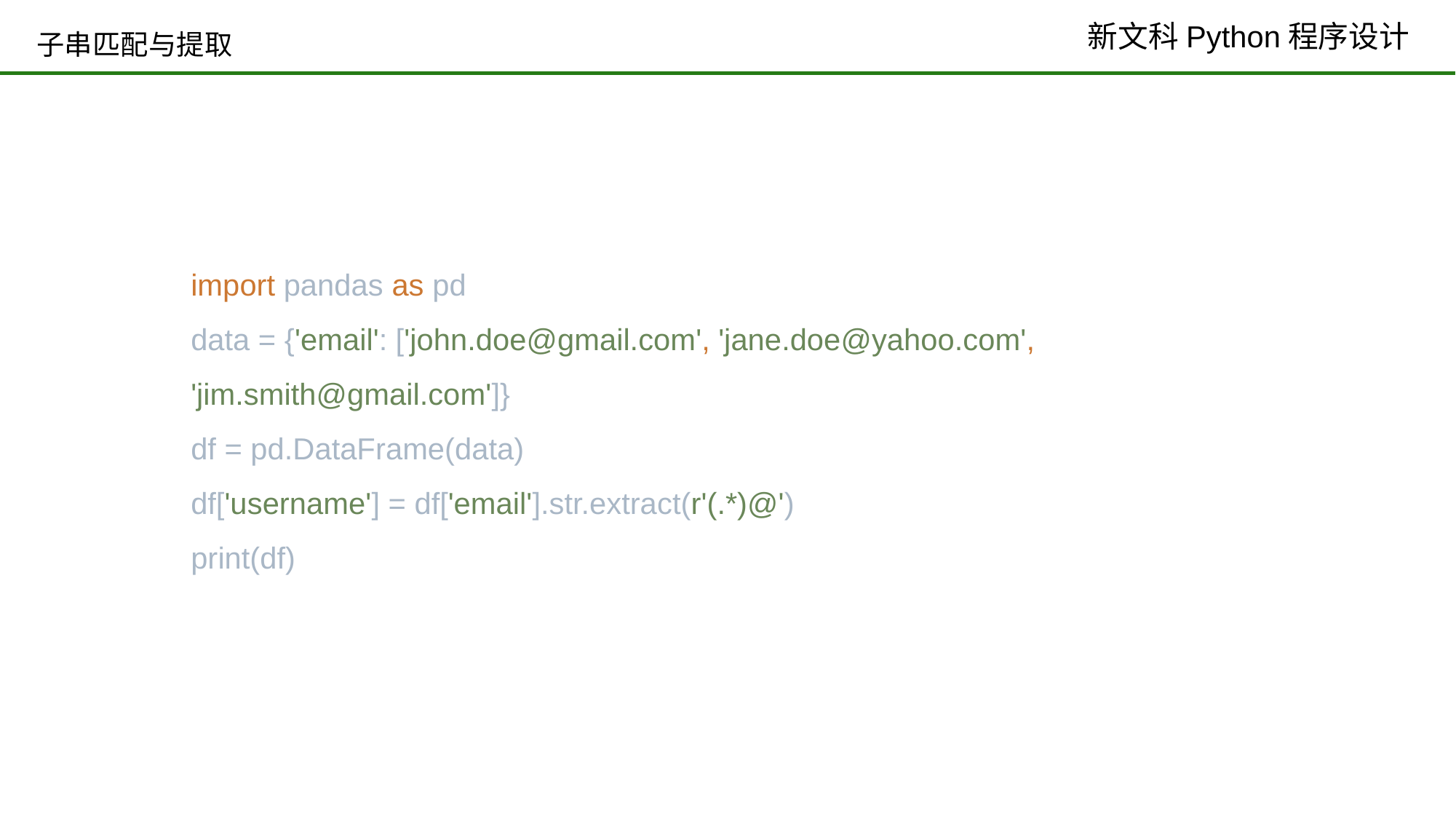

# 子串匹配与提取
import pandas as pd
data = {'email': ['john.doe@gmail.com', 'jane.doe@yahoo.com', 'jim.smith@gmail.com']}
df = pd.DataFrame(data)
df['username'] = df['email'].str.extract(r'(.*)@')
print(df)